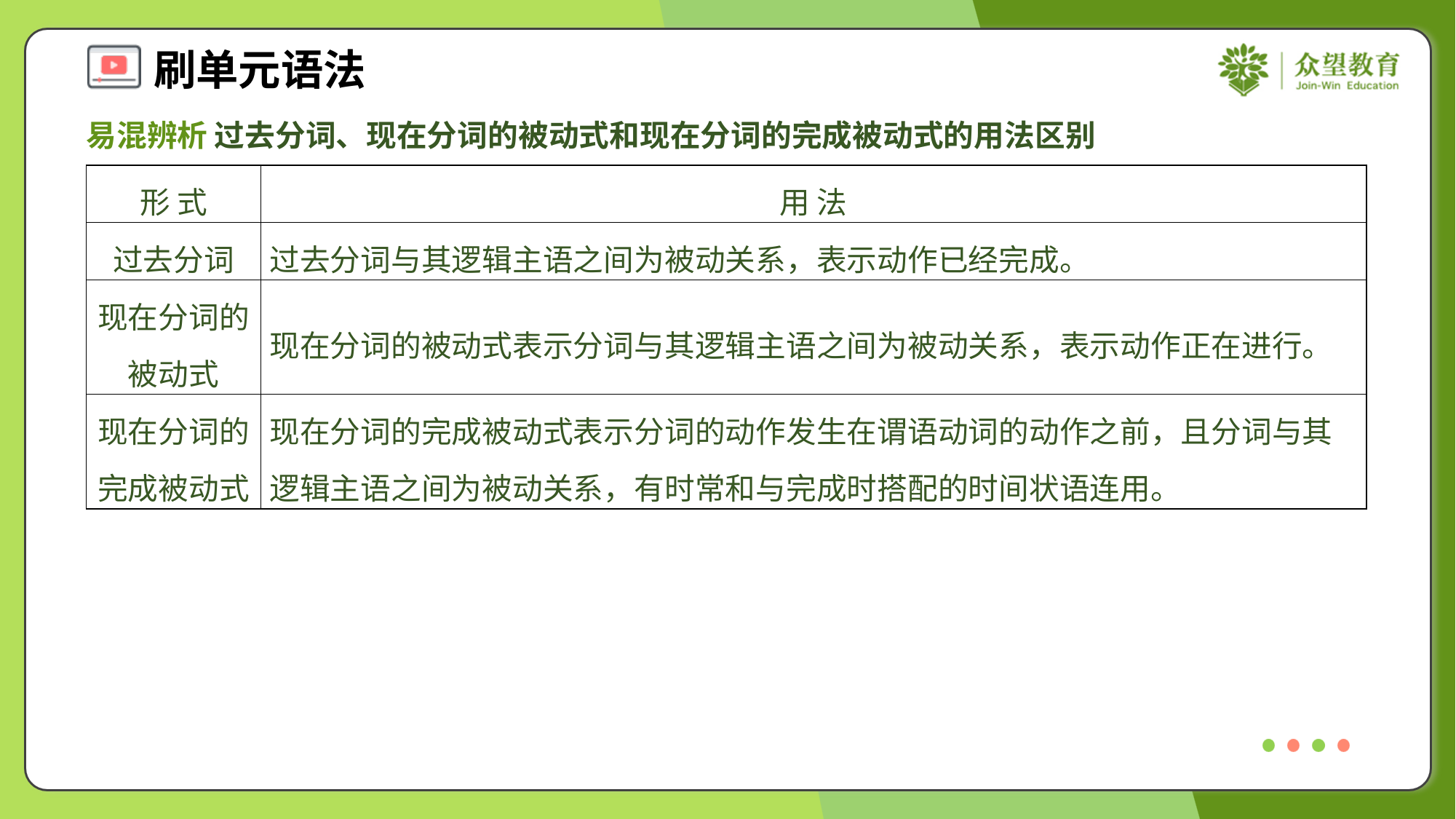

易混辨析 过去分词、现在分词的被动式和现在分词的完成被动式的用法区别
| 形 式 | 用 法 |
| --- | --- |
| 过去分词 | 过去分词与其逻辑主语之间为被动关系，表示动作已经完成。 |
| 现在分词的被动式 | 现在分词的被动式表示分词与其逻辑主语之间为被动关系，表示动作正在进行。 |
| 现在分词的完成被动式 | 现在分词的完成被动式表示分词的动作发生在谓语动词的动作之前，且分词与其逻辑主语之间为被动关系，有时常和与完成时搭配的时间状语连用。 |